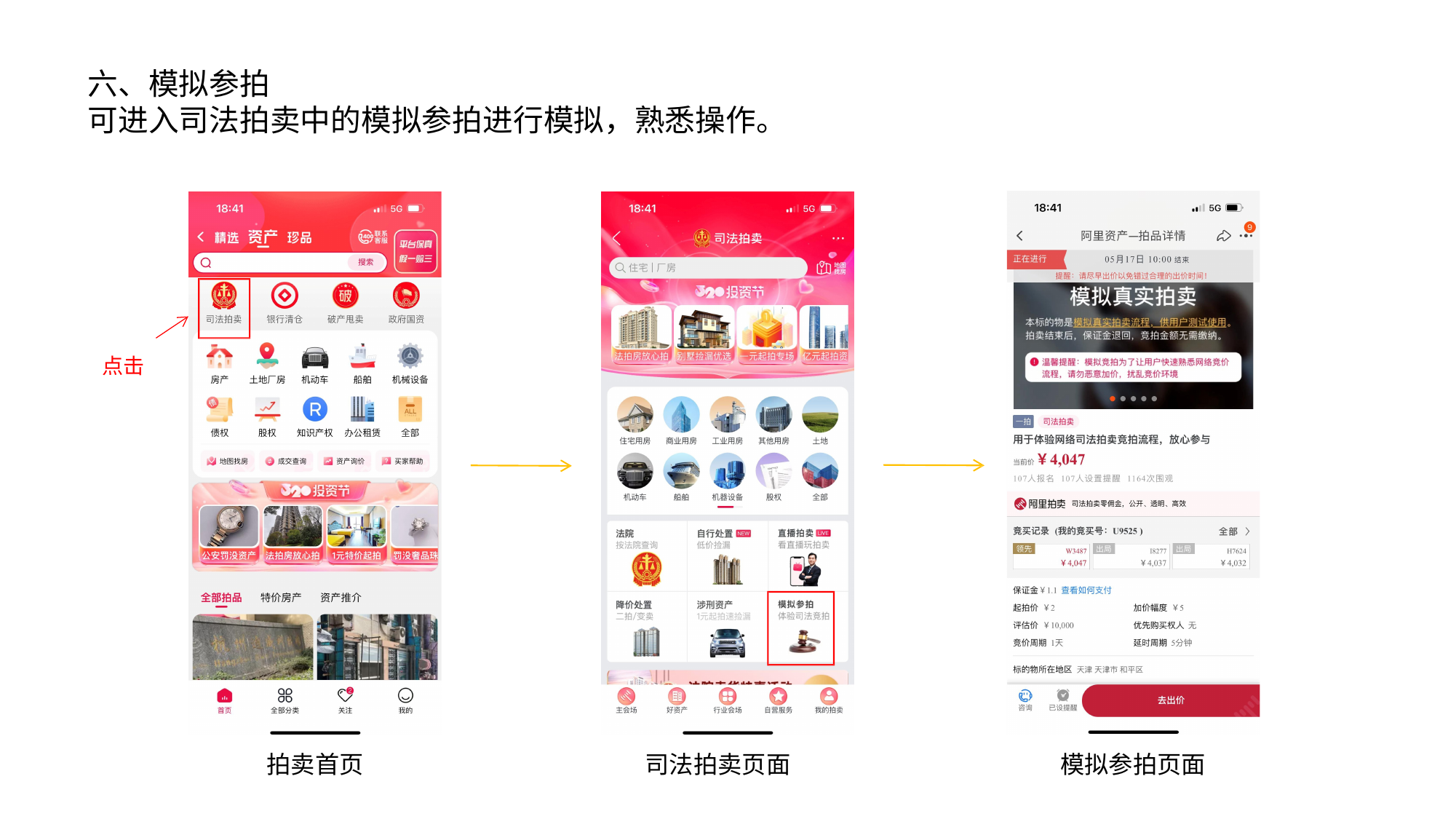

# 六、模拟参拍
可进入司法拍卖中的模拟参拍进行模拟，熟悉操作。

点击

拍卖首页
司法拍卖页面
模拟参拍页面